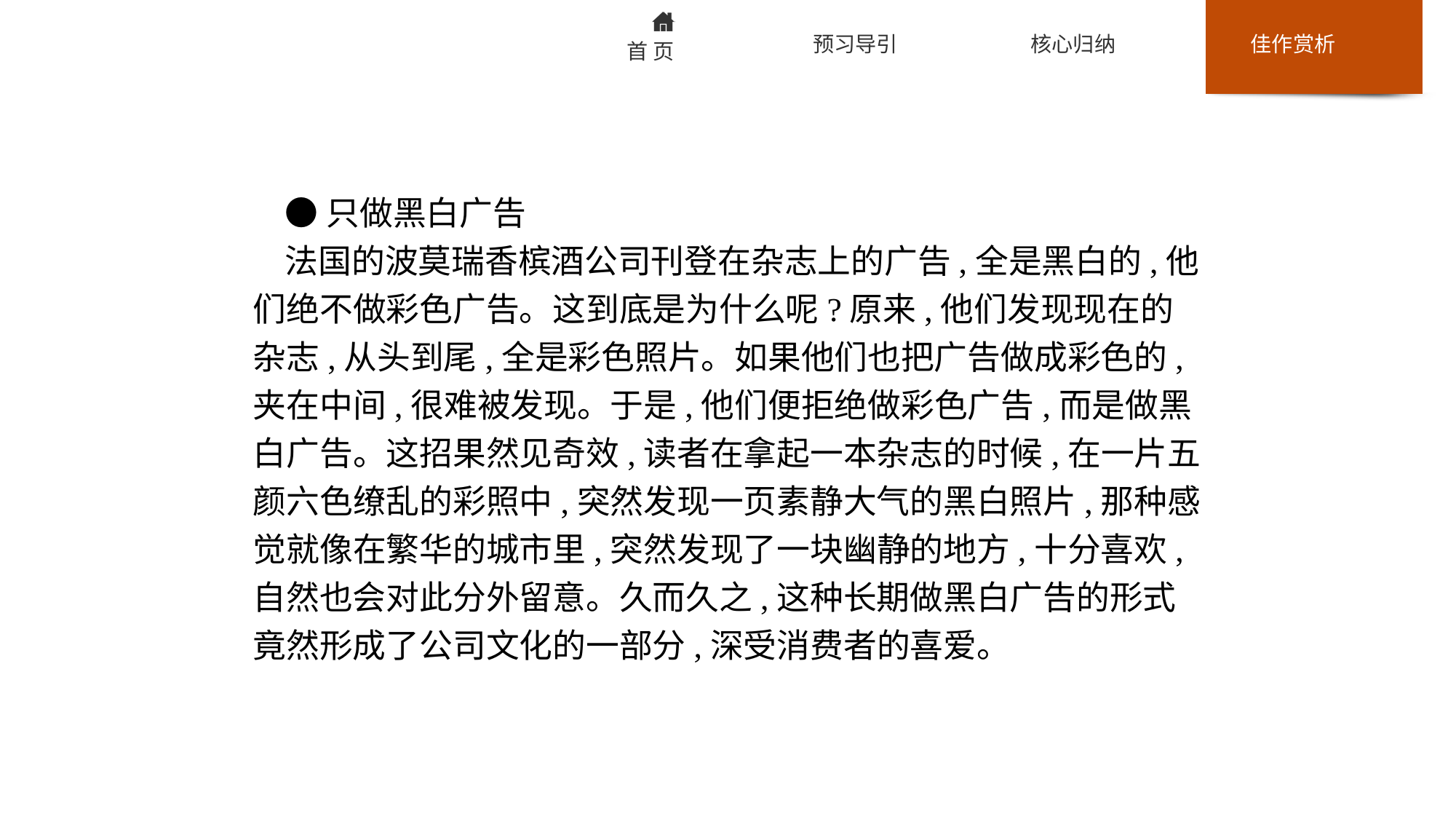

●只做黑白广告
法国的波莫瑞香槟酒公司刊登在杂志上的广告,全是黑白的,他们绝不做彩色广告。这到底是为什么呢?原来,他们发现现在的杂志,从头到尾,全是彩色照片。如果他们也把广告做成彩色的,夹在中间,很难被发现。于是,他们便拒绝做彩色广告,而是做黑白广告。这招果然见奇效,读者在拿起一本杂志的时候,在一片五颜六色缭乱的彩照中,突然发现一页素静大气的黑白照片,那种感觉就像在繁华的城市里,突然发现了一块幽静的地方,十分喜欢,自然也会对此分外留意。久而久之,这种长期做黑白广告的形式竟然形成了公司文化的一部分,深受消费者的喜爱。